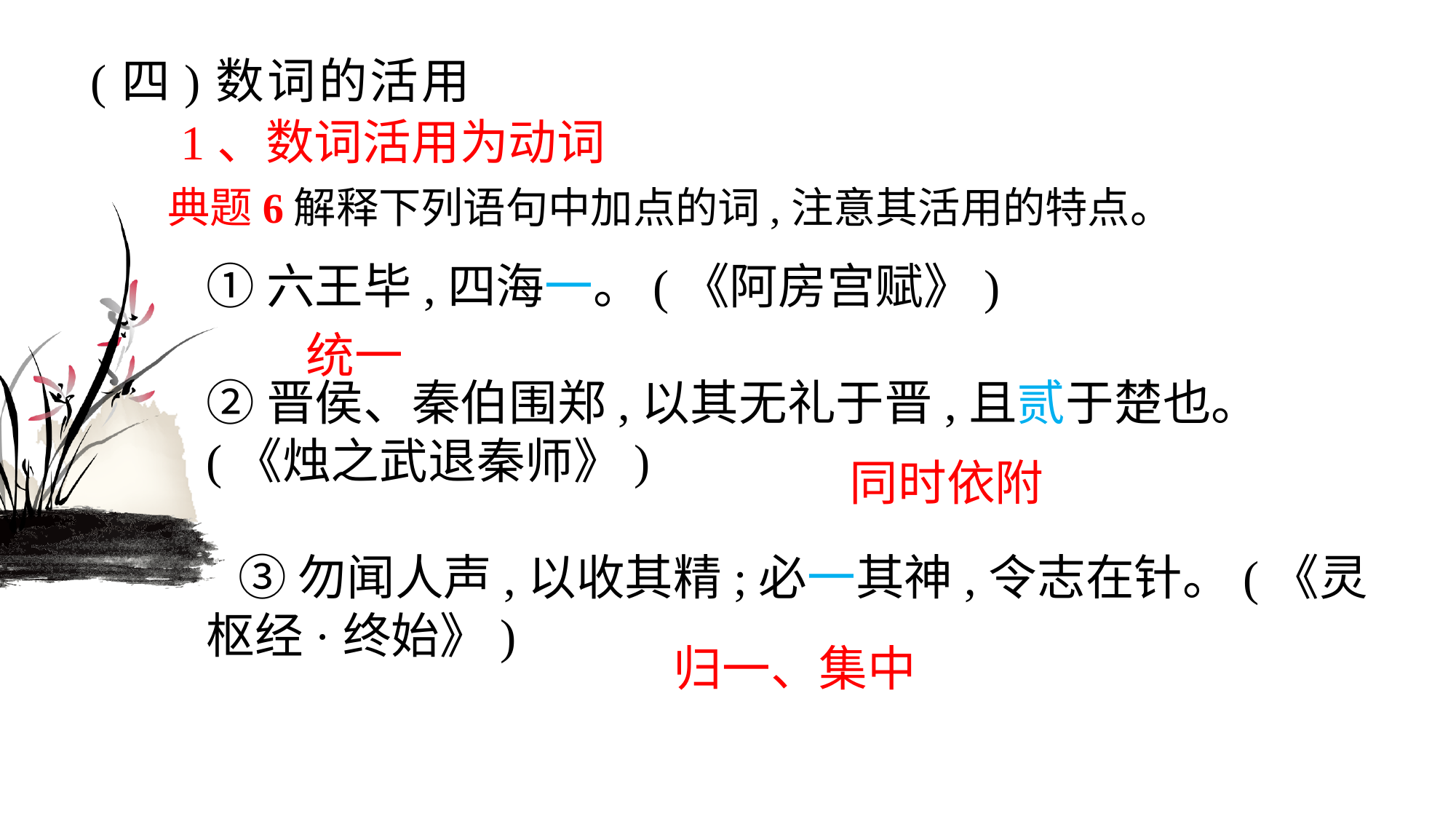

# (四)数词的活用
1、数词活用为动词
典题6解释下列语句中加点的词,注意其活用的特点。
①六王毕,四海一。(《阿房宫赋》) ②晋侯、秦伯围郑,以其无礼于晋,且贰于楚也。(《烛之武退秦师》) ③勿闻人声,以收其精;必一其神,令志在针。(《灵枢经·终始》)
统一
同时依附
归一、集中